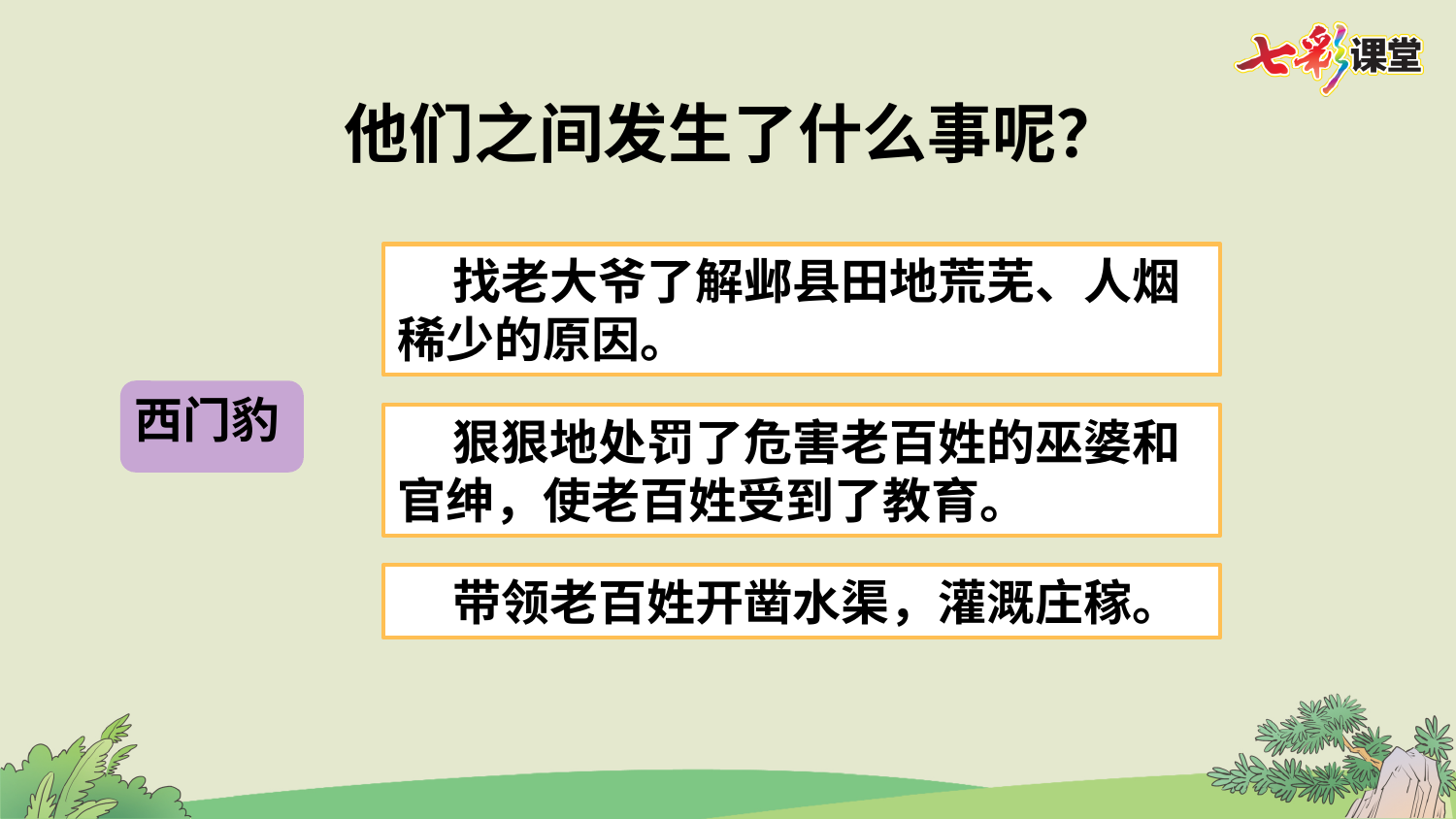

他们之间发生了什么事呢？
    找老大爷了解邺县田地荒芜、人烟稀少的原因。

西门豹
    狠狠地处罚了危害老百姓的巫婆和官绅，使老百姓受到了教育。
    带领老百姓开凿水渠，灌溉庄稼。